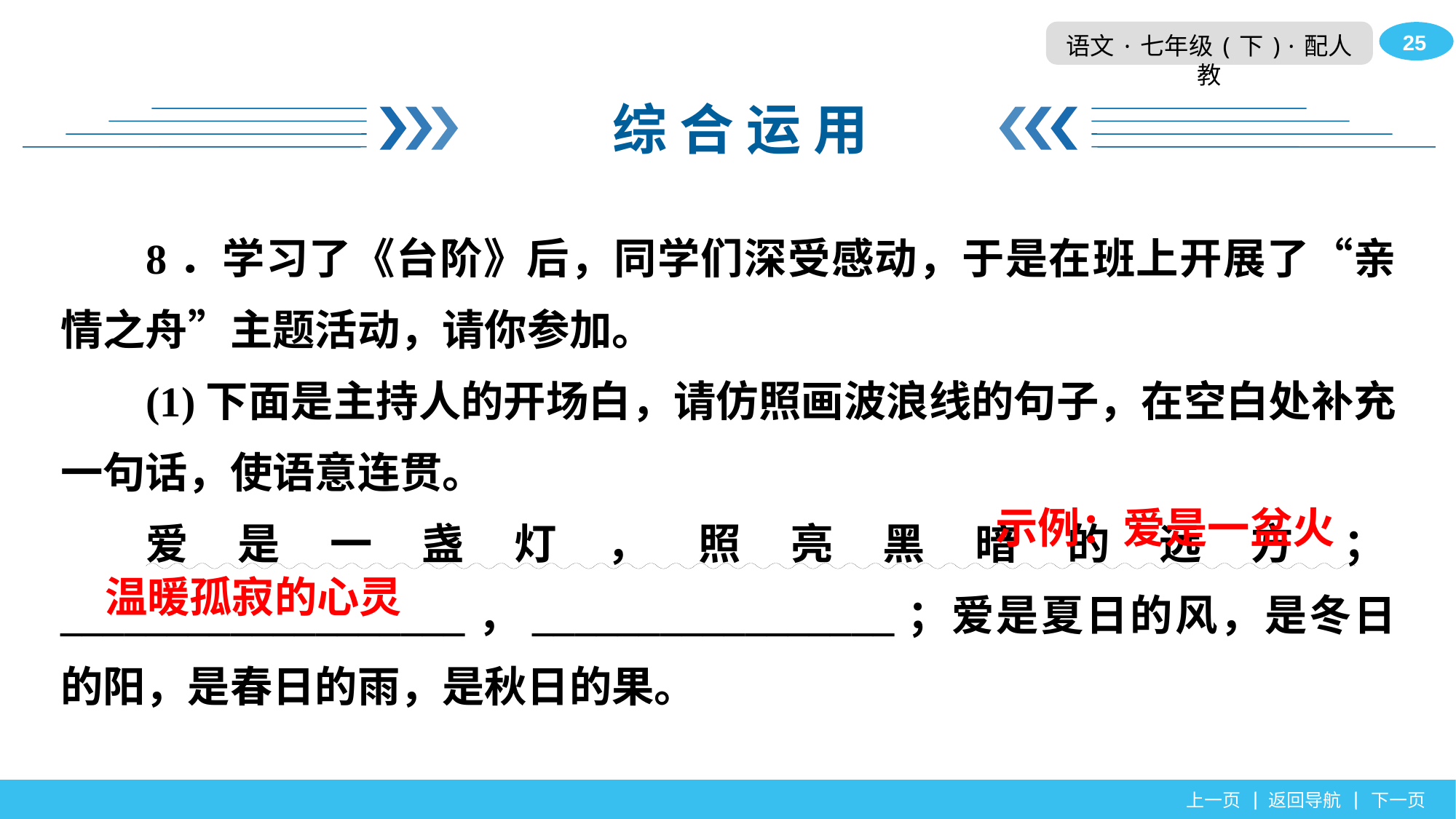

综 合 运 用

8．学习了《台阶》后，同学们深受感动，于是在班上开展了“亲情之舟”主题活动，请你参加。
(1)下面是主持人的开场白，请仿照画波浪线的句子，在空白处补充一句话，使语意连贯。
爱是一盏灯，照亮黑暗的远方；___________________，_________________；爱是夏日的风，是冬日的阳，是春日的雨，是秋日的果。

示例：爱是一盆火
温暖孤寂的心灵